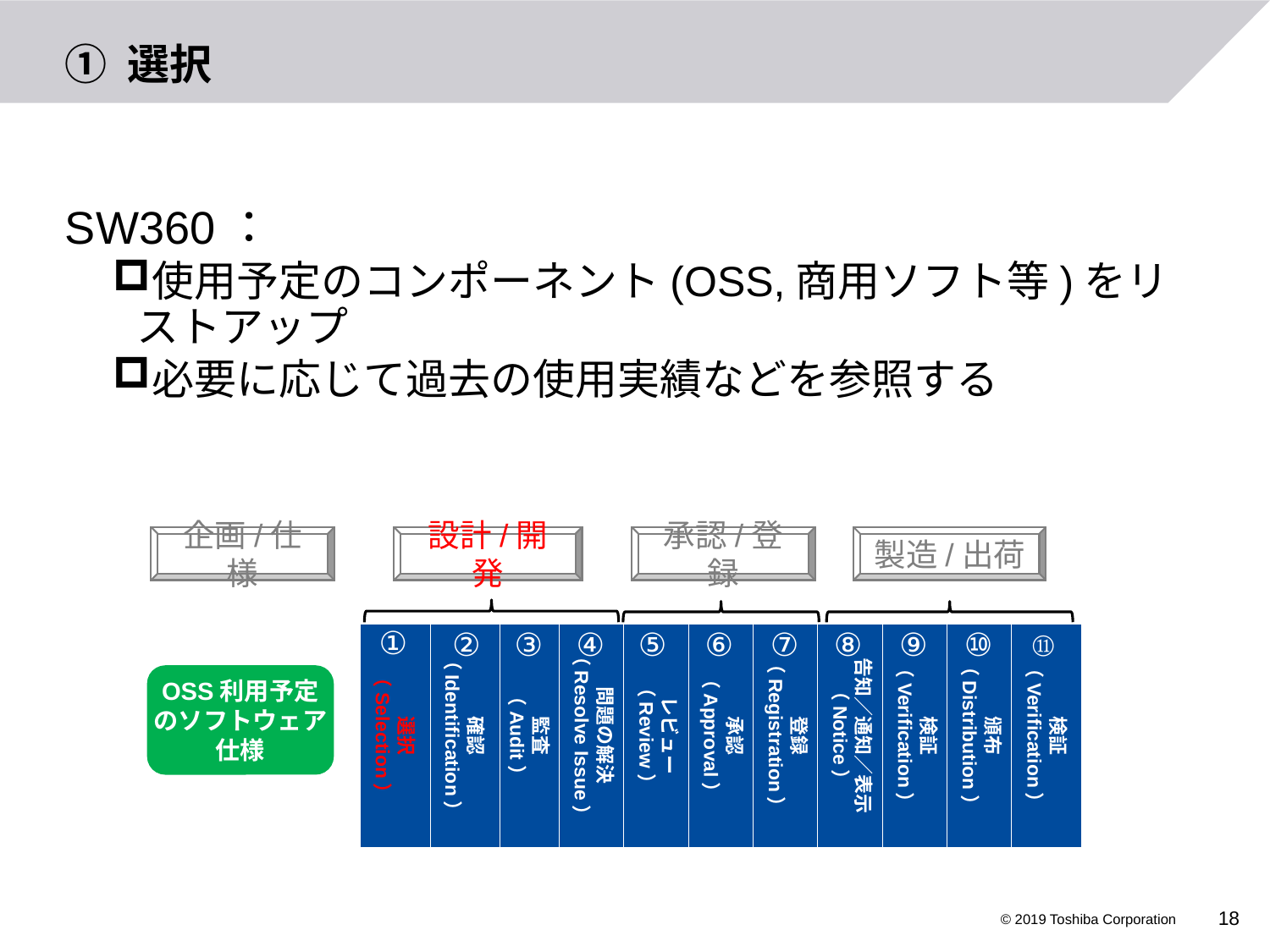

# ① 選択

SW360：
使用予定のコンポーネント(OSS,商用ソフト等)をリストアップ
必要に応じて過去の使用実績などを参照する

企画/仕様
設計/開発
承認/登録
製造/出荷
①
②
③
④
⑤
⑥
⑦
⑧
⑨
⑩
⑪
選択
（Selection）
確認
（Identification）
監査
（Audit）
問題の解決
（Resolve Issue）
レビュー
（Review）
承認
（Approval）
登録
（Registration）
告知／通知／表示
（Notice）
検証
（Verification）
頒布
（Distribution）
検証
（Verification）
OSS利用予定のソフトウェア仕様